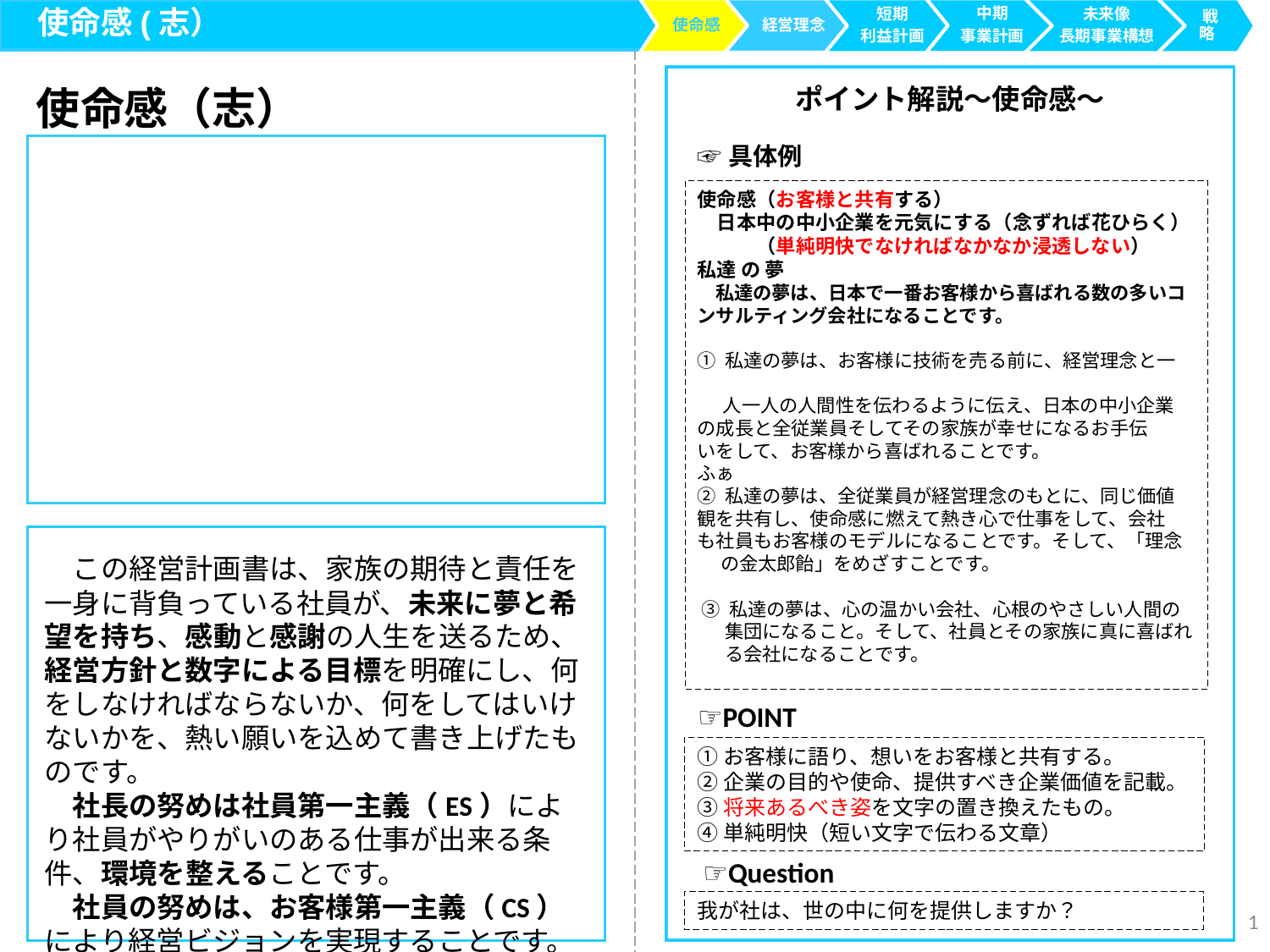

使命感(志）
使命感
中期
事業計画
経営理念
短期
利益計画
 戦略
未来像
長期事業構想

使命感（志）
ポイント解説～使命感～

☞具体例
使命感（お客様と共有する）
　日本中の中小企業を元気にする（念ずれば花ひらく）
　　　（単純明快でなければなかなか浸透しない）
私達 の 夢
　私達の夢は、日本で一番お客様から喜ばれる数の多いコンサルティング会社になることです。

① 私達の夢は、お客様に技術を売る前に、経営理念と一
     人一人の人間性を伝わるように伝え、日本の中小企業□ の成長と全従業員そしてその家族が幸せになるお手伝  □ いをして、お客様から喜ばれることです。
ふぁ
② 私達の夢は、全従業員が経営理念のもとに、同じ価値□ 観を共有し、使命感に燃えて熱き心で仕事をして、会社□ も社員もお客様のモデルになることです。そして、「理念□ の金太郎飴」をめざすことです。

 ③ 私達の夢は、心の温かい会社、心根のやさしい人間の□  集団になること。そして、社員とその家族に真に喜ばれ□  る会社になることです。

　この経営計画書は、家族の期待と責任を一身に背負っている社員が、未来に夢と希望を持ち、感動と感謝の人生を送るため、経営方針と数字による目標を明確にし、何をしなければならないか、何をしてはいけないかを、熱い願いを込めて書き上げたものです。
　社長の努めは社員第一主義（ES）により社員がやりがいのある仕事が出来る条件、環境を整えることです。
　社員の努めは、お客様第一主義（CS）により経営ビジョンを実現することです。
☞POINT
①お客様に語り、想いをお客様と共有する。
②企業の目的や使命、提供すべき企業価値を記載。
③将来あるべき姿を文字の置き換えたもの。
④単純明快（短い文字で伝わる文章）
☞Question
我が社は、世の中に何を提供しますか？
1